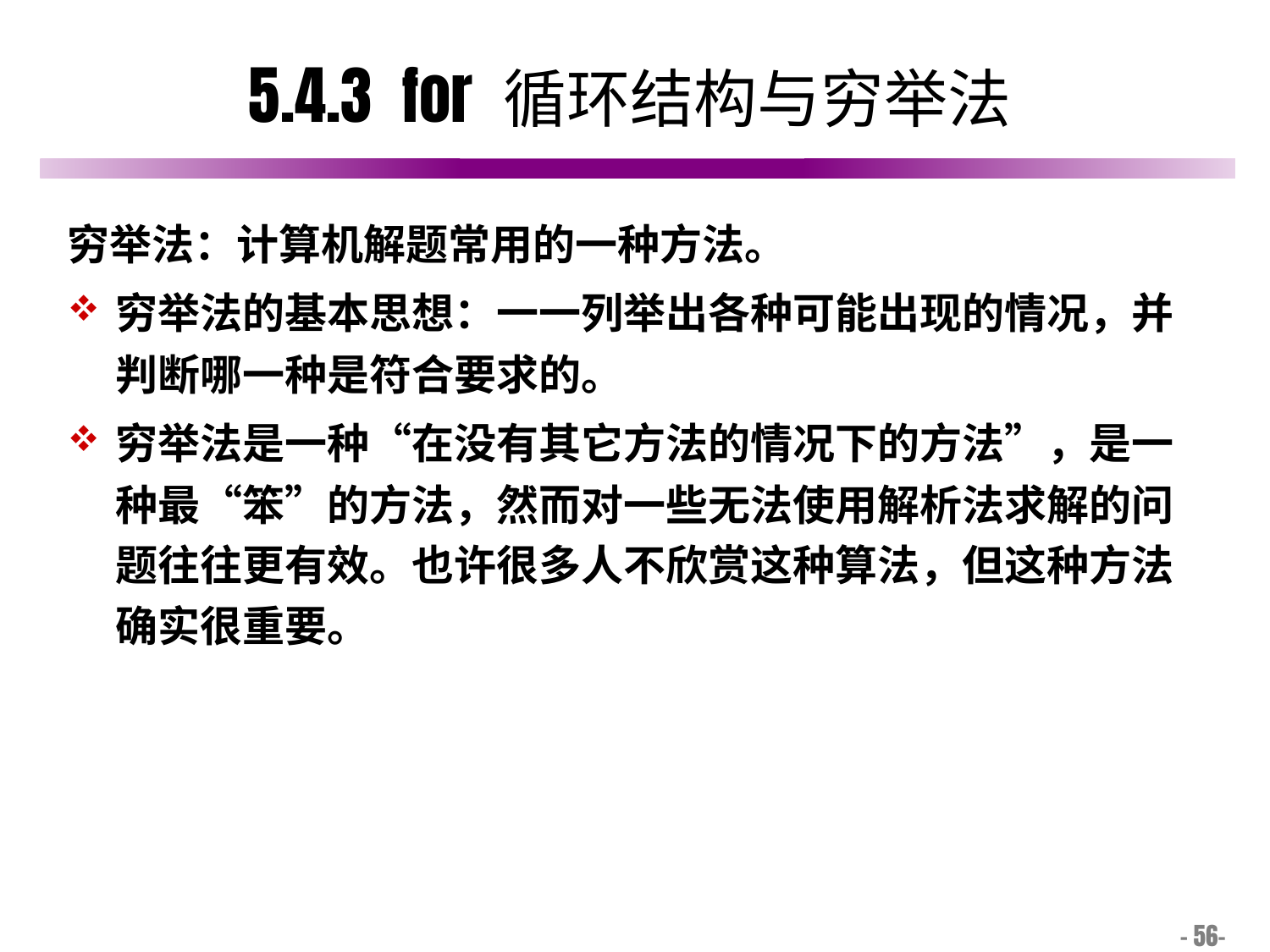

# 5.4.3  for 循环结构与穷举法
穷举法：计算机解题常用的一种方法。
穷举法的基本思想：一一列举出各种可能出现的情况，并判断哪一种是符合要求的。
穷举法是一种“在没有其它方法的情况下的方法”，是一种最“笨”的方法，然而对一些无法使用解析法求解的问题往往更有效。也许很多人不欣赏这种算法，但这种方法确实很重要。
 - 56-